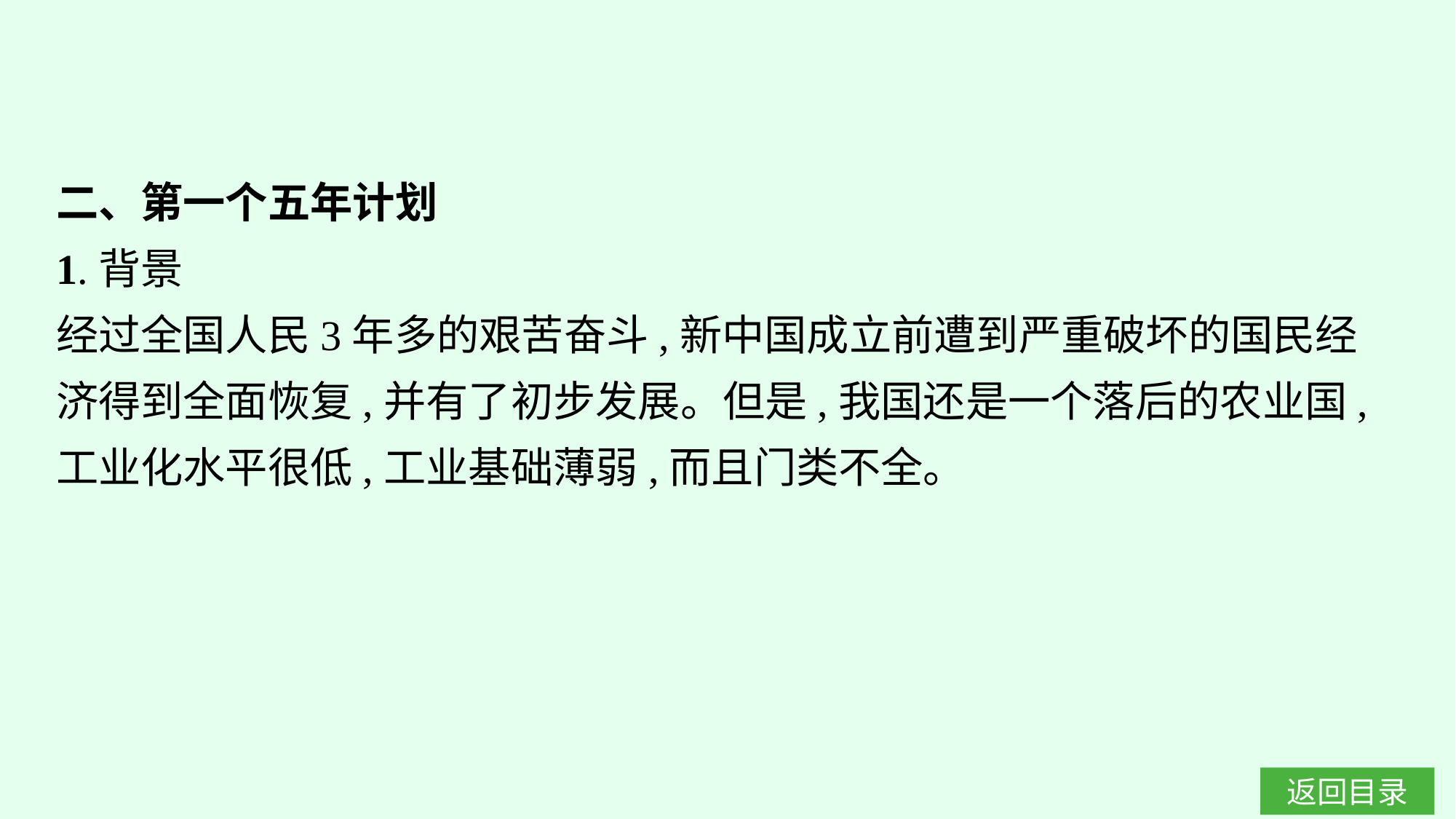

二、第一个五年计划
1.背景
经过全国人民3年多的艰苦奋斗,新中国成立前遭到严重破坏的国民经济得到全面恢复,并有了初步发展。但是,我国还是一个落后的农业国,工业化水平很低,工业基础薄弱,而且门类不全。